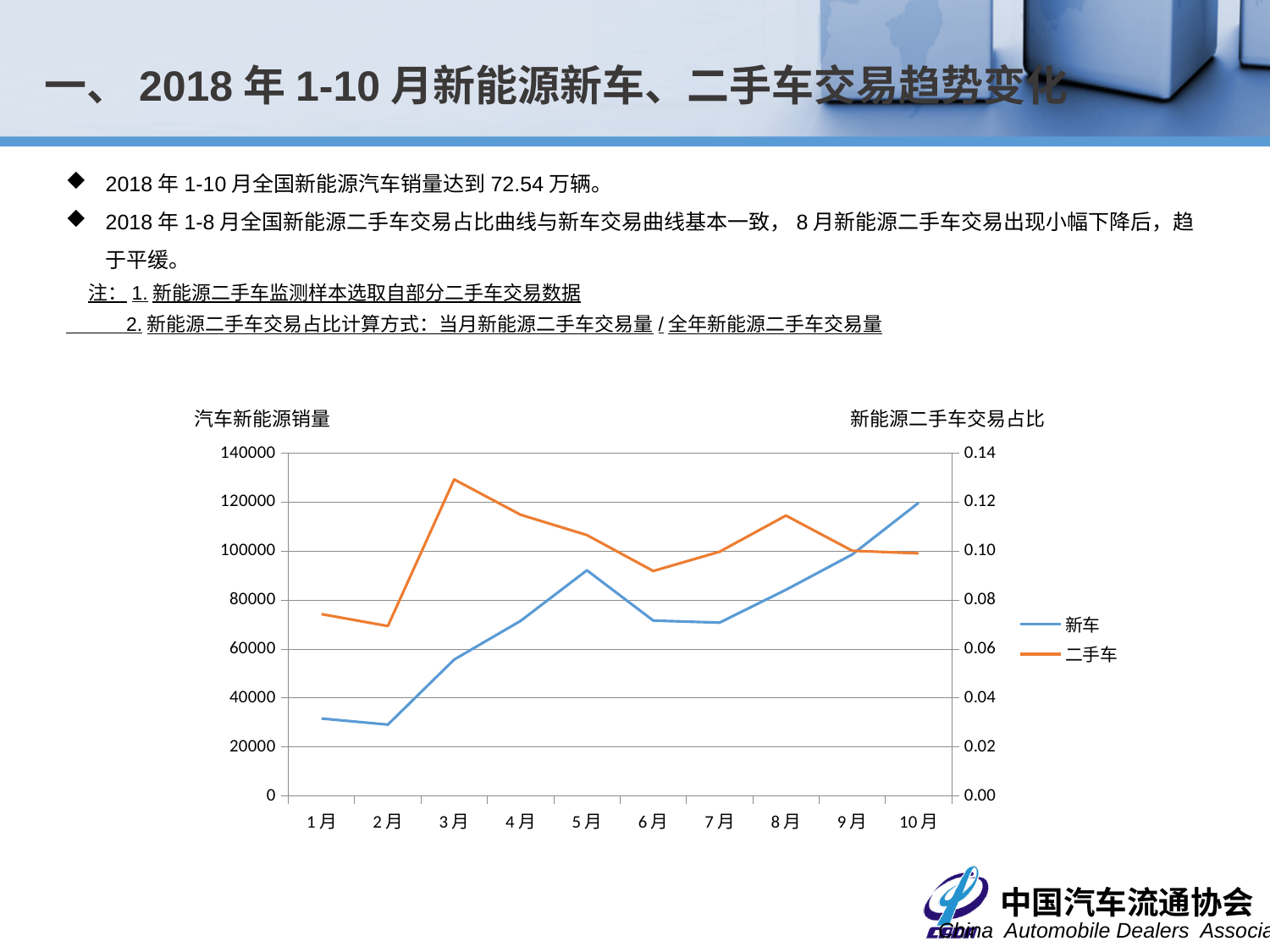

一、2018年1-10月新能源新车、二手车交易趋势变化
2018年1-10月全国新能源汽车销量达到72.54万辆。
2018年1-8月全国新能源二手车交易占比曲线与新车交易曲线基本一致，8月新能源二手车交易出现小幅下降后，趋于平缓。
    注：1.新能源二手车监测样本选取自部分二手车交易数据
           2.新能源二手车交易占比计算方式：当月新能源二手车交易量/全年新能源二手车交易量
汽车新能源销量
新能源二手车交易占比

### Chart

| Category | 新车 | 二手车 |
|---|---|---|
| 1月 | 31638.0 | 0.0742997309700902 |
| 2月 | 29150.0 | 0.0694334546605476 |
| 3月 | 55723.0 | 0.129292609590125 |
| 4月 | 71529.0 | 0.114891596771641 |
| 5月 | 92188.0 | 0.106583320145593 |
| 6月 | 71660.0 | 0.0919053647729071 |
| 7月 | 70835.0 | 0.0997784459566387 |
| 8月 | 84226.0 | 0.114535527773382 |
| 9月 | 98667.0 | 0.100174078176927 |
| 10月 | 119793.0 | 0.0991058711821491 |